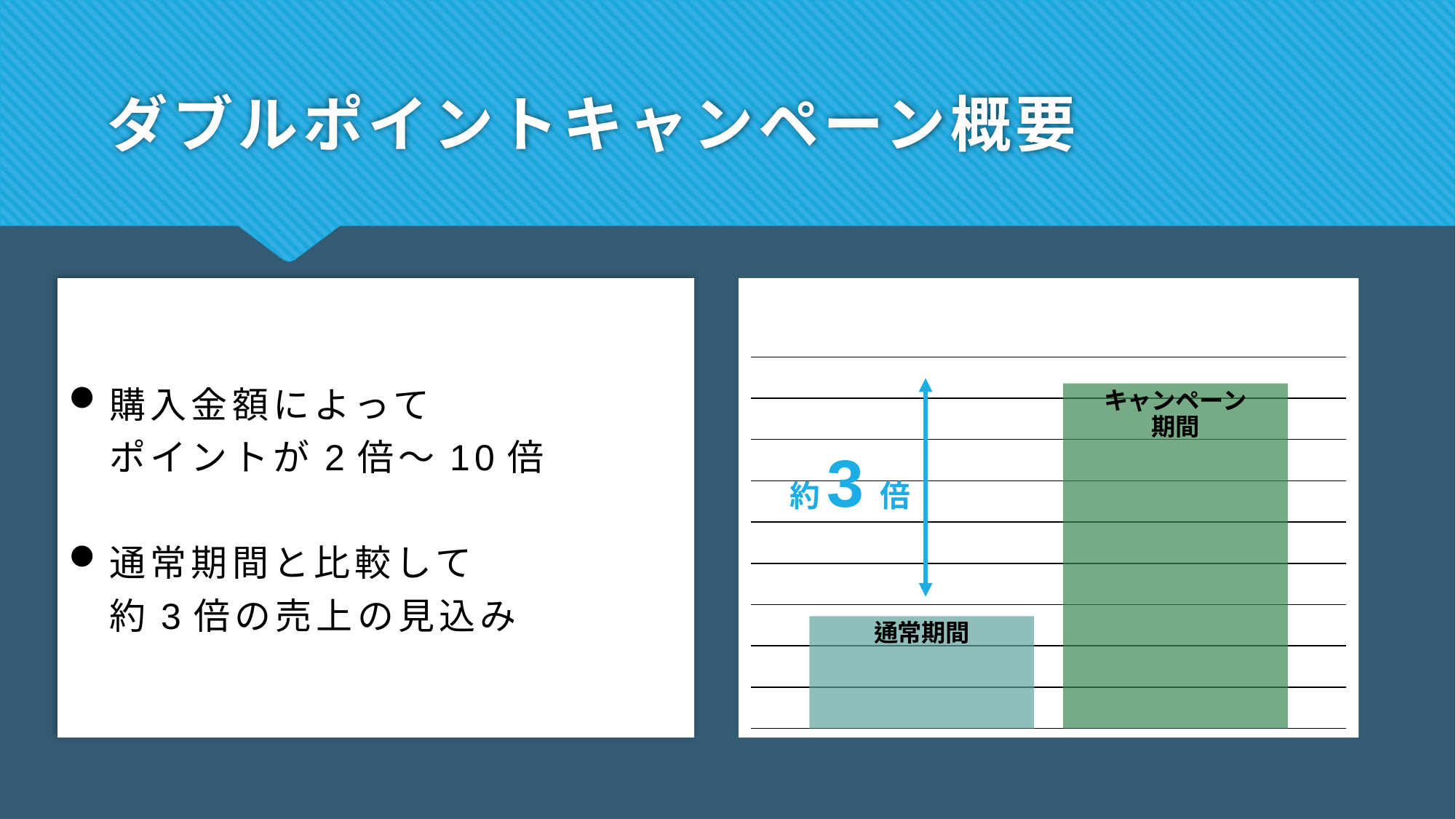

# ダブルポイントキャンペーン概要
購入金額によって
ポイントが2倍～10倍
通常期間と比較して
約3倍の売上の見込み

### Chart: 1日の売上金額

| Category | 通常期間 | キャンペーン期間 |
|---|---|---|
| 売上金額 | 1360000.0 | 4180000.0 |
約3倍